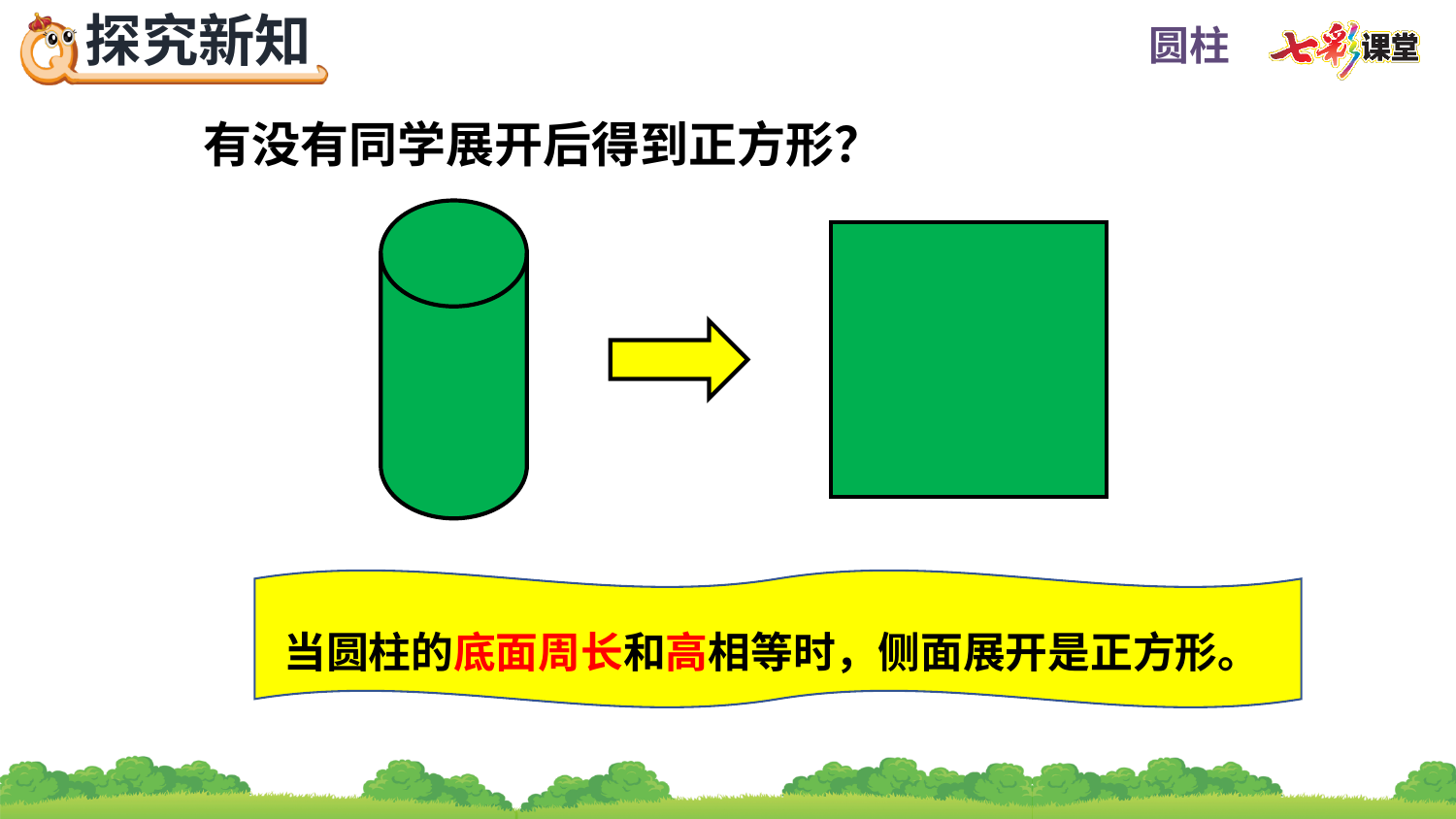

有没有同学展开后得到正方形？

当圆柱的底面周长和高相等时，侧面展开是正方形。